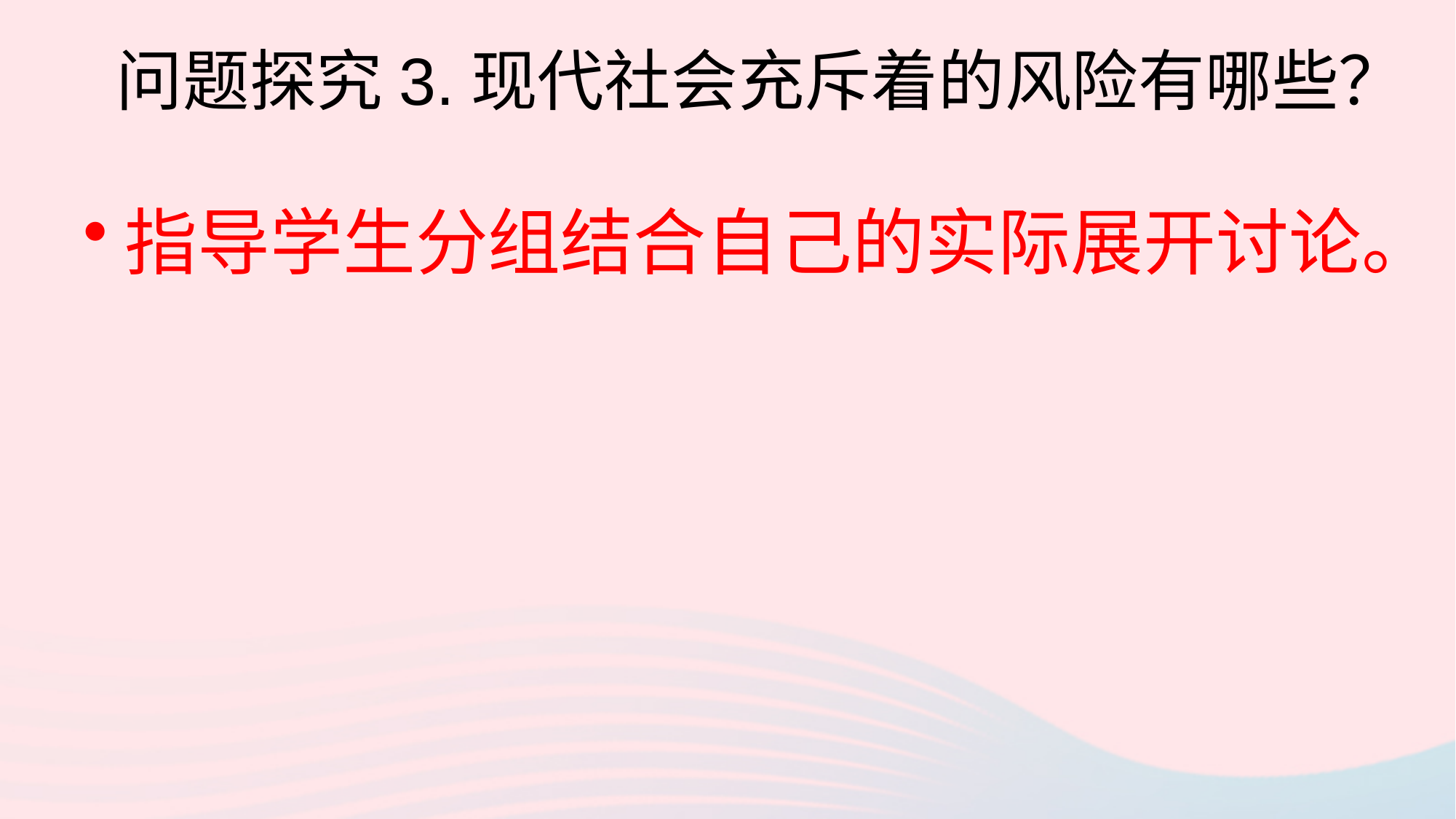

# 问题探究3.现代社会充斥着的风险有哪些？
指导学生分组结合自己的实际展开讨论。